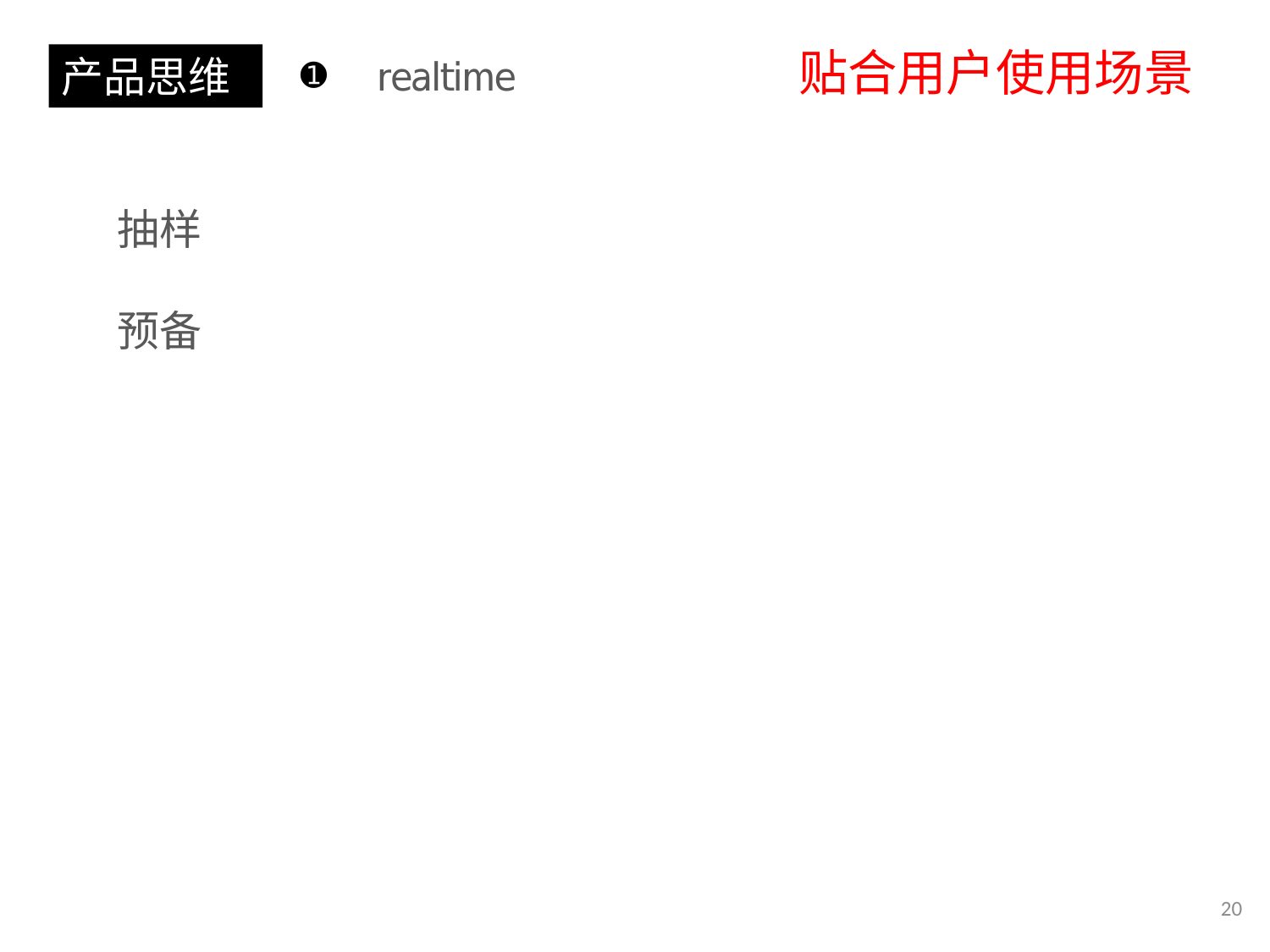

贴合用户使用场景
产品思维
realtime
➊
抽样

预备
20